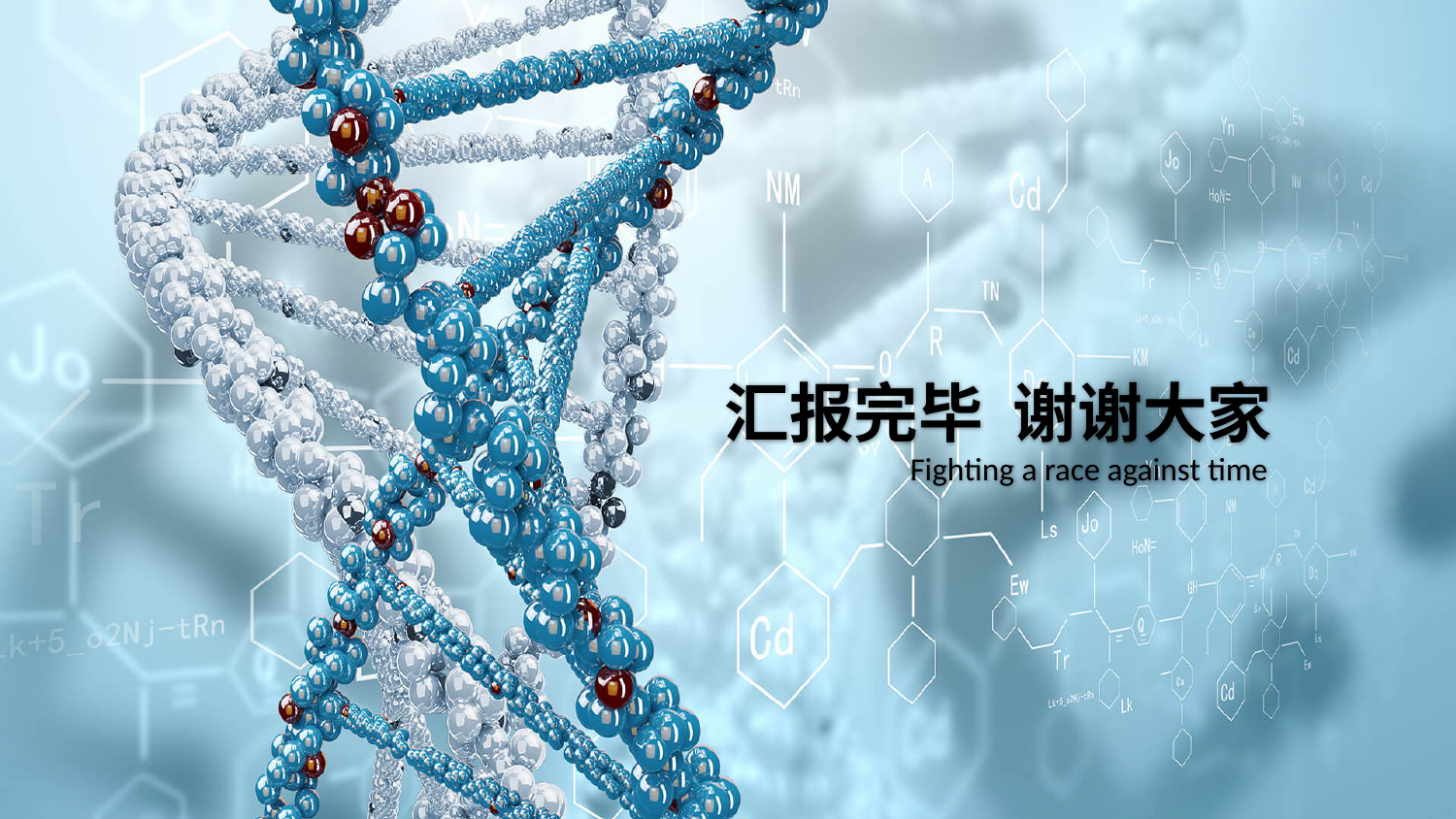

汇报完毕  谢谢大家
Fighting a race against time